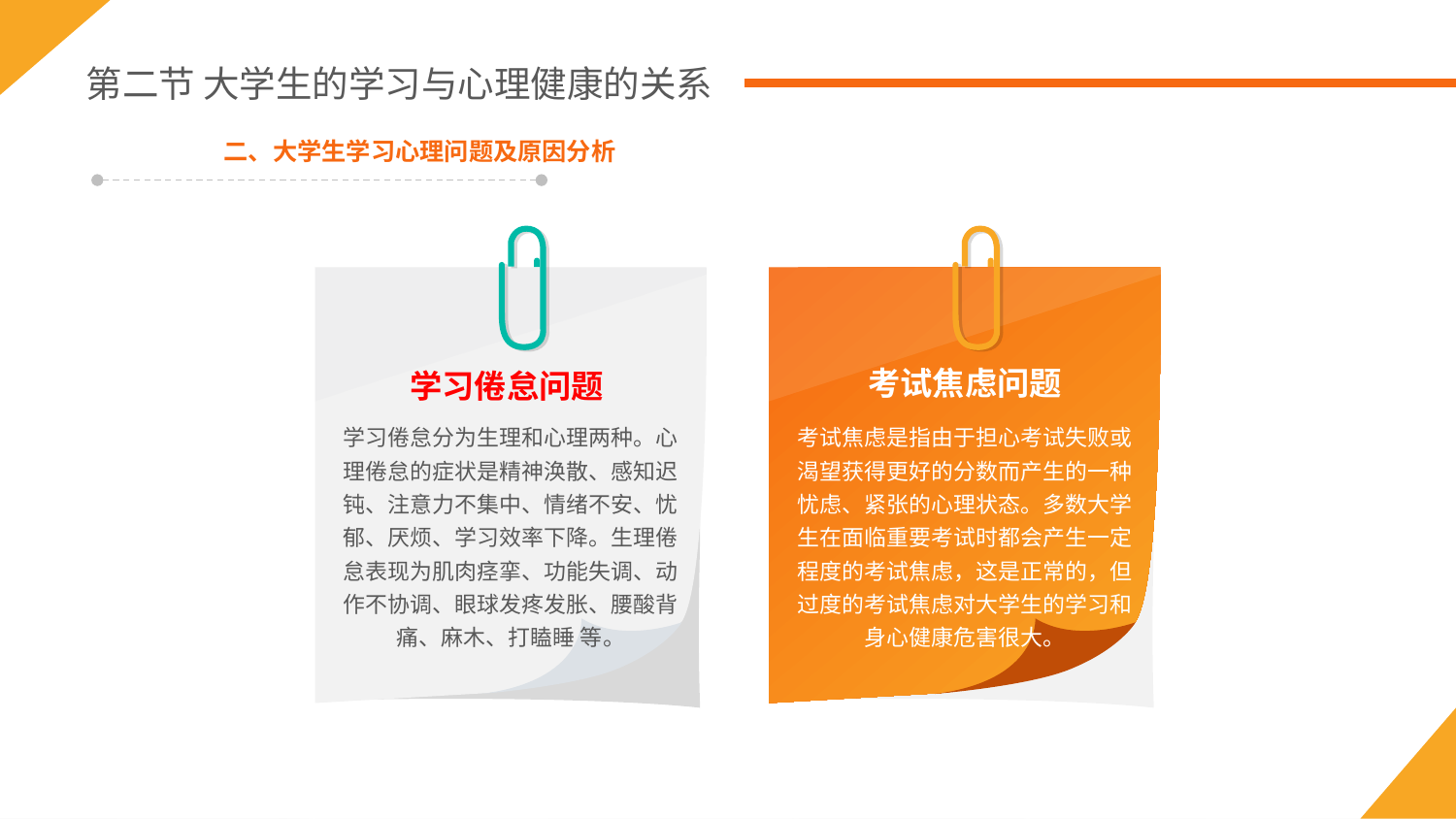

第二节 大学生的学习与心理健康的关系
二、大学生学习心理问题及原因分析

学习倦怠问题
学习倦怠分为生理和心理两种。心理倦怠的症状是精神涣散、感知迟钝、注意力不集中、情绪不安、忧郁、厌烦、学习效率下降。生理倦怠表现为肌肉痉挛、功能失调、动作不协调、眼球发疼发胀、腰酸背痛、麻木、打瞌睡 等。

考试焦虑问题
考试焦虑是指由于担心考试失败或渴望获得更好的分数而产生的一种忧虑、紧张的心理状态。多数大学生在面临重要考试时都会产生一定程度的考试焦虑，这是正常的，但 过度的考试焦虑对大学生的学习和身心健康危害很大。